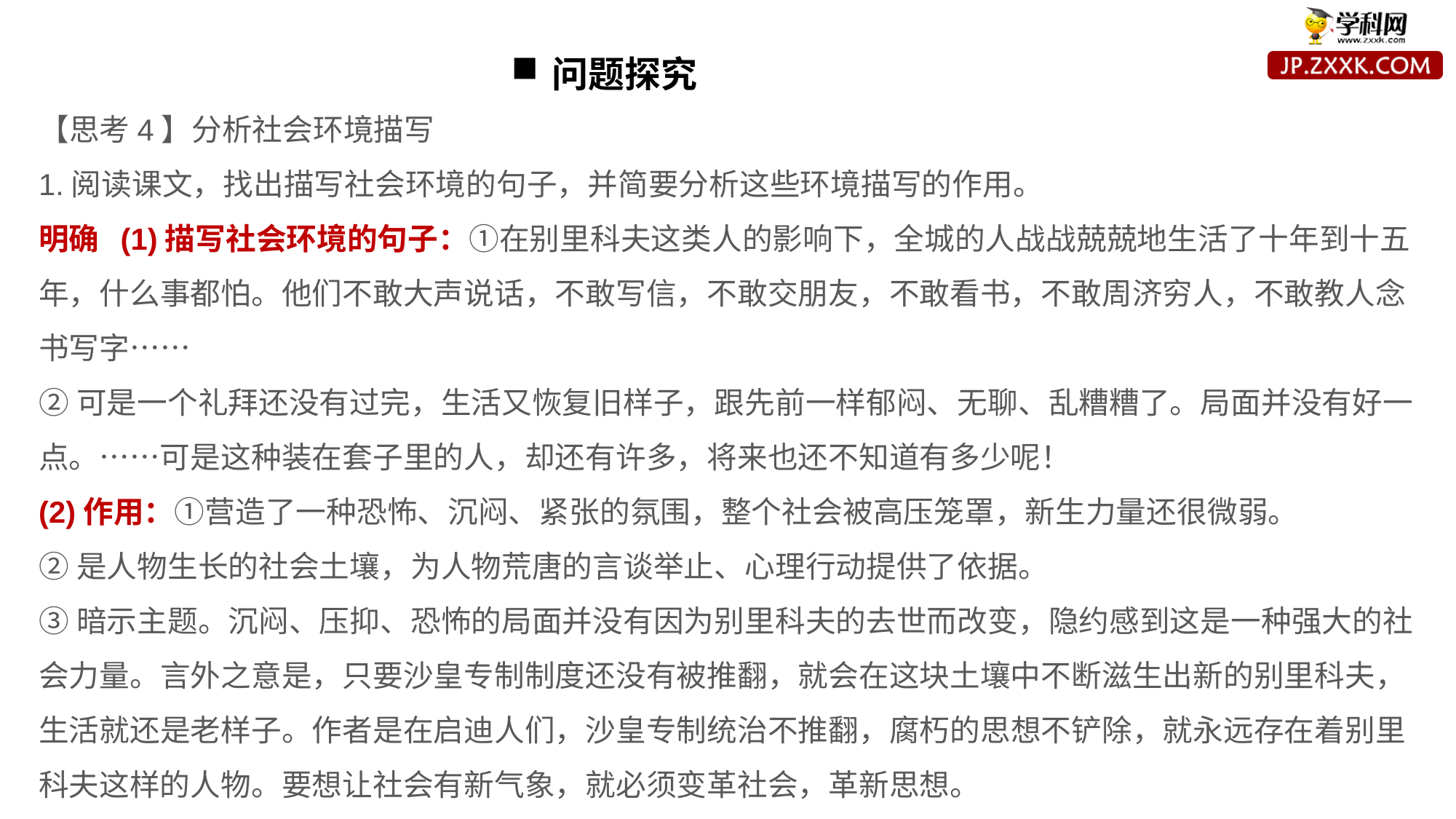

问题探究
【思考4】分析社会环境描写
1.阅读课文，找出描写社会环境的句子，并简要分析这些环境描写的作用。
明确  (1)描写社会环境的句子：①在别里科夫这类人的影响下，全城的人战战兢兢地生活了十年到十五年，什么事都怕。他们不敢大声说话，不敢写信，不敢交朋友，不敢看书，不敢周济穷人，不敢教人念书写字……
②可是一个礼拜还没有过完，生活又恢复旧样子，跟先前一样郁闷、无聊、乱糟糟了。局面并没有好一点。……可是这种装在套子里的人，却还有许多，将来也还不知道有多少呢！
(2)作用：①营造了一种恐怖、沉闷、紧张的氛围，整个社会被高压笼罩，新生力量还很微弱。
②是人物生长的社会土壤，为人物荒唐的言谈举止、心理行动提供了依据。
③暗示主题。沉闷、压抑、恐怖的局面并没有因为别里科夫的去世而改变，隐约感到这是一种强大的社会力量。言外之意是，只要沙皇专制制度还没有被推翻，就会在这块土壤中不断滋生出新的别里科夫，生活就还是老样子。作者是在启迪人们，沙皇专制统治不推翻，腐朽的思想不铲除，就永远存在着别里科夫这样的人物。要想让社会有新气象，就必须变革社会，革新思想。